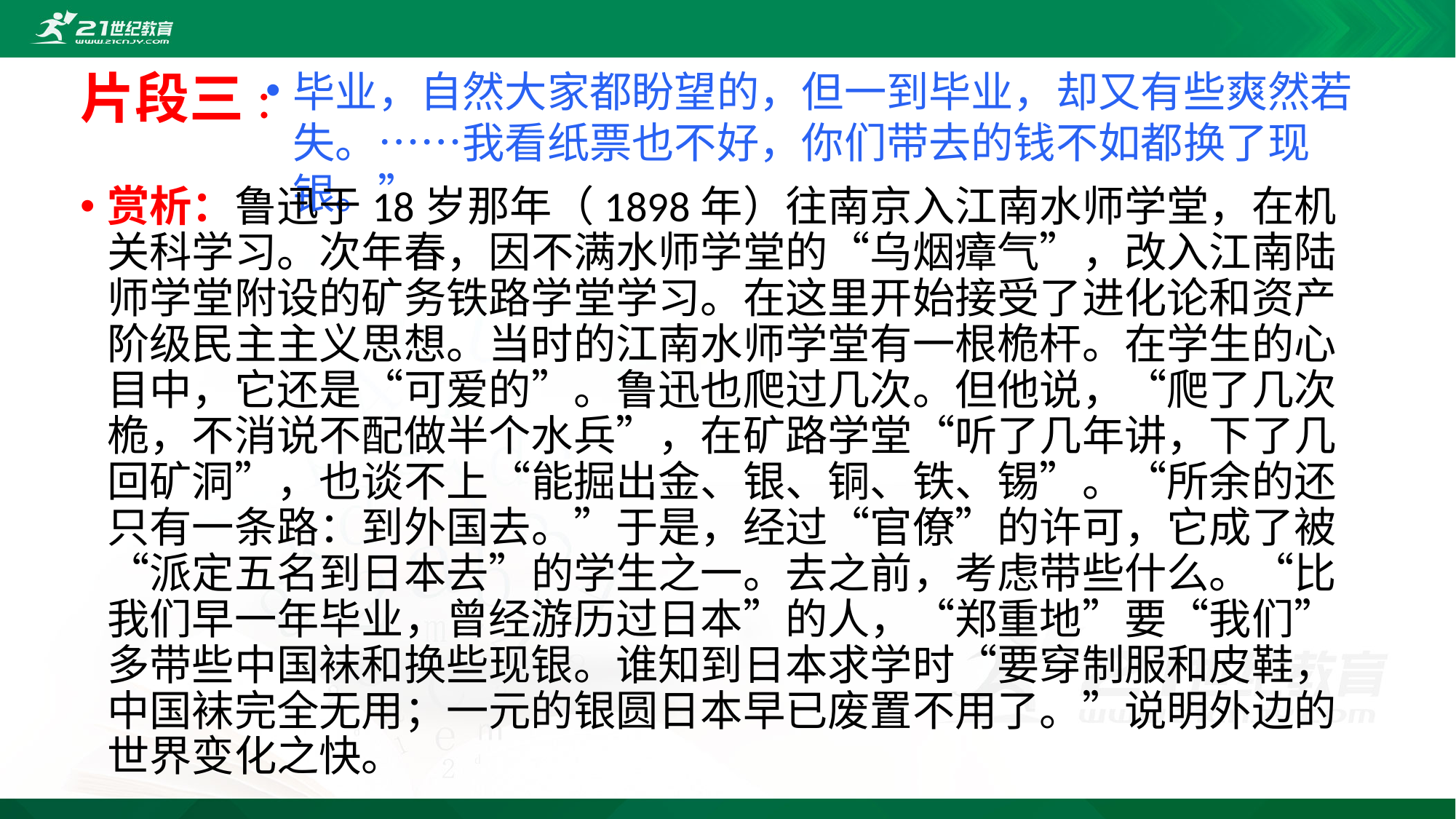

# 片段三:
毕业，自然大家都盼望的，但一到毕业，却又有些爽然若失。……我看纸票也不好，你们带去的钱不如都换了现银。”
赏析：鲁迅于18岁那年（1898年）往南京入江南水师学堂，在机关科学习。次年春，因不满水师学堂的“乌烟瘴气”，改入江南陆师学堂附设的矿务铁路学堂学习。在这里开始接受了进化论和资产阶级民主主义思想。当时的江南水师学堂有一根桅杆。在学生的心目中，它还是“可爱的”。鲁迅也爬过几次。但他说，“爬了几次桅，不消说不配做半个水兵”，在矿路学堂“听了几年讲，下了几回矿洞”，也谈不上“能掘出金、银、铜、铁、锡”。“所余的还只有一条路：到外国去。”于是，经过“官僚”的许可，它成了被“派定五名到日本去”的学生之一。去之前，考虑带些什么。“比我们早一年毕业，曾经游历过日本”的人，“郑重地”要“我们”多带些中国袜和换些现银。谁知到日本求学时“要穿制服和皮鞋，中国袜完全无用；一元的银圆日本早已废置不用了。”说明外边的世界变化之快。